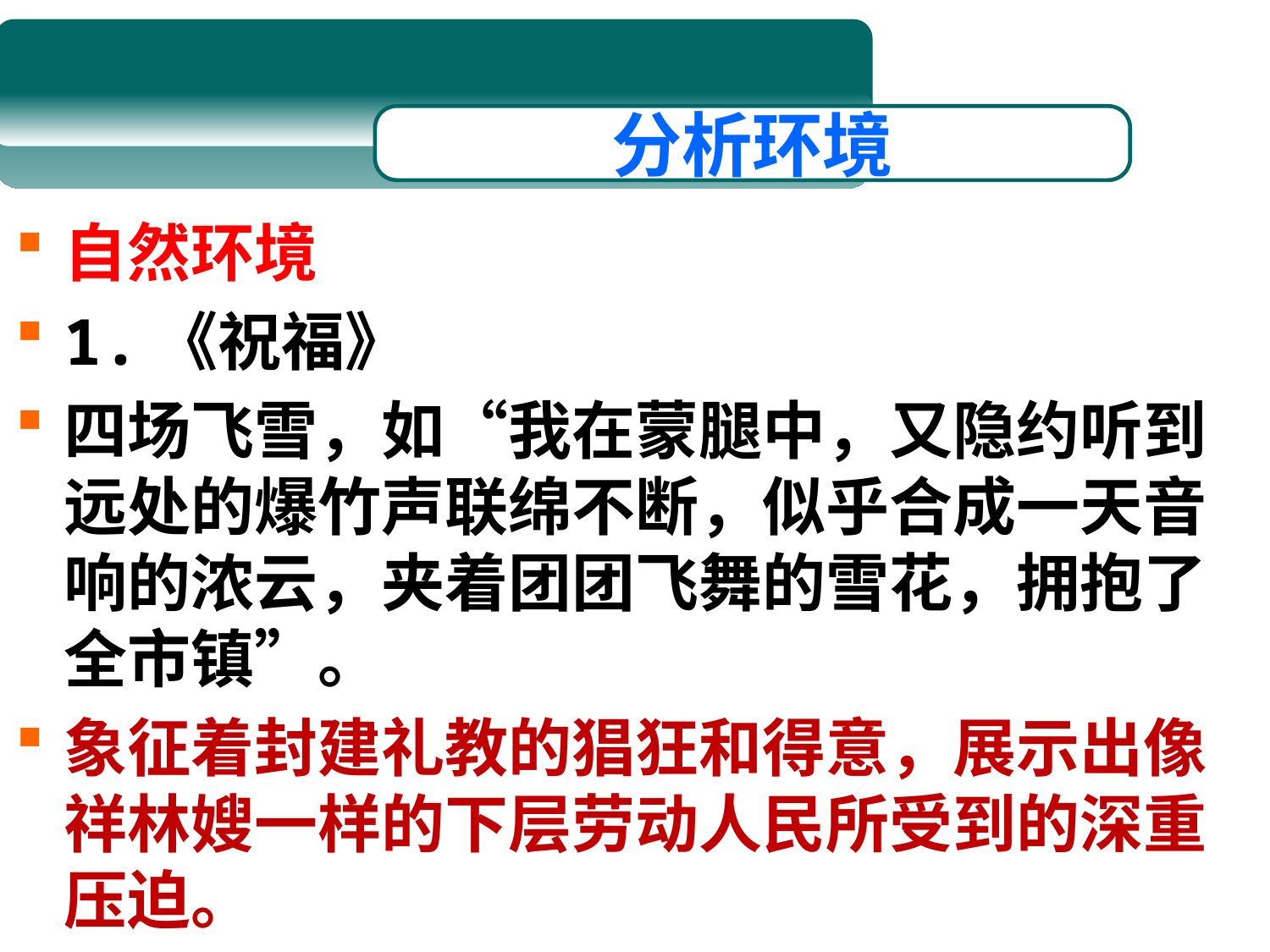

分析环境
自然环境
1.《祝福》
四场飞雪，如“我在蒙腿中，又隐约听到远处的爆竹声联绵不断，似乎合成一天音响的浓云，夹着团团飞舞的雪花，拥抱了全市镇”。
象征着封建礼教的猖狂和得意，展示出像祥林嫂一样的下层劳动人民所受到的深重压迫。